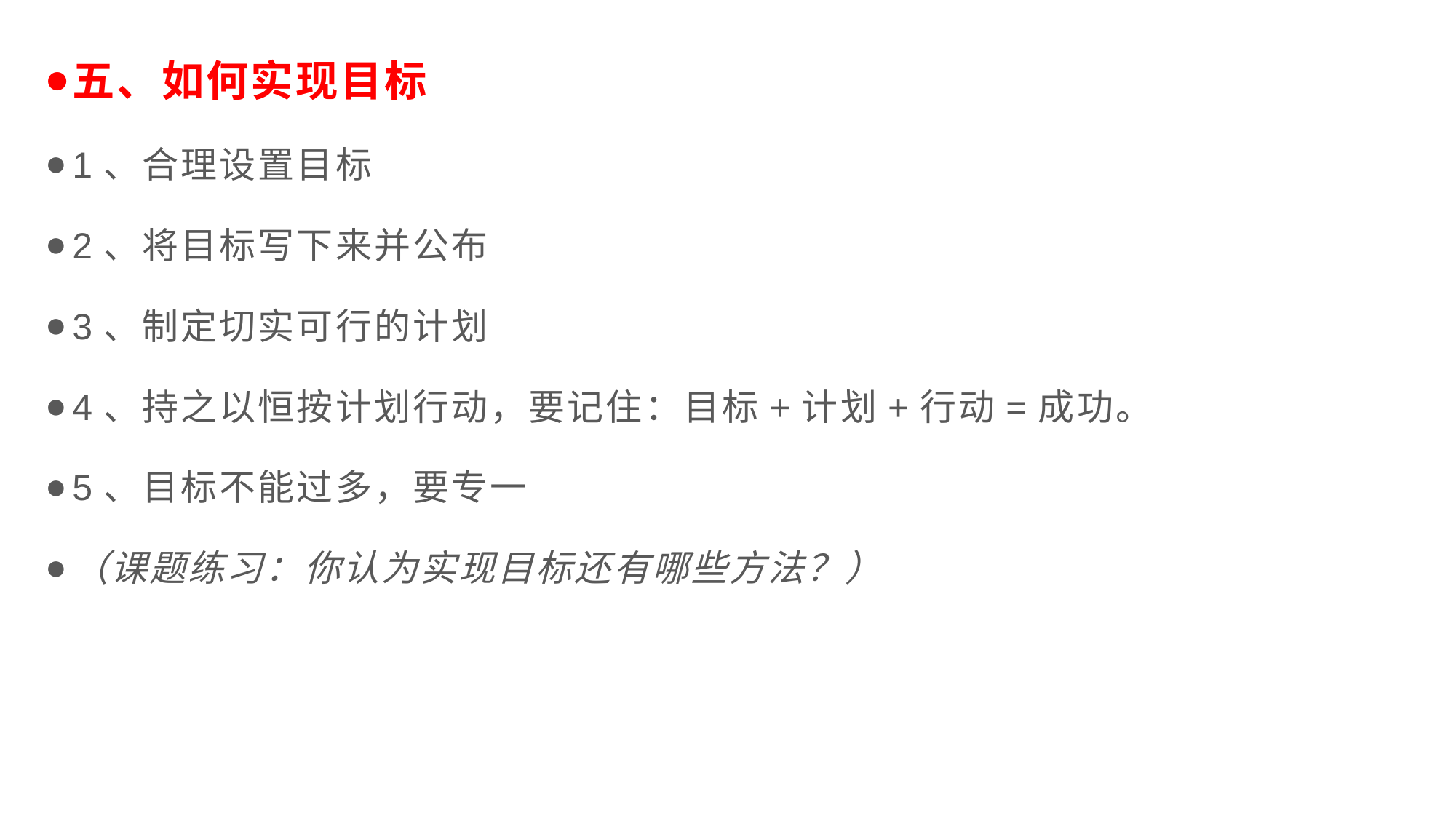

五、如何实现目标
1、合理设置目标
2、将目标写下来并公布
3、制定切实可行的计划
4、持之以恒按计划行动，要记住：目标+计划+行动=成功。
5、目标不能过多，要专一
（课题练习：你认为实现目标还有哪些方法？）

20